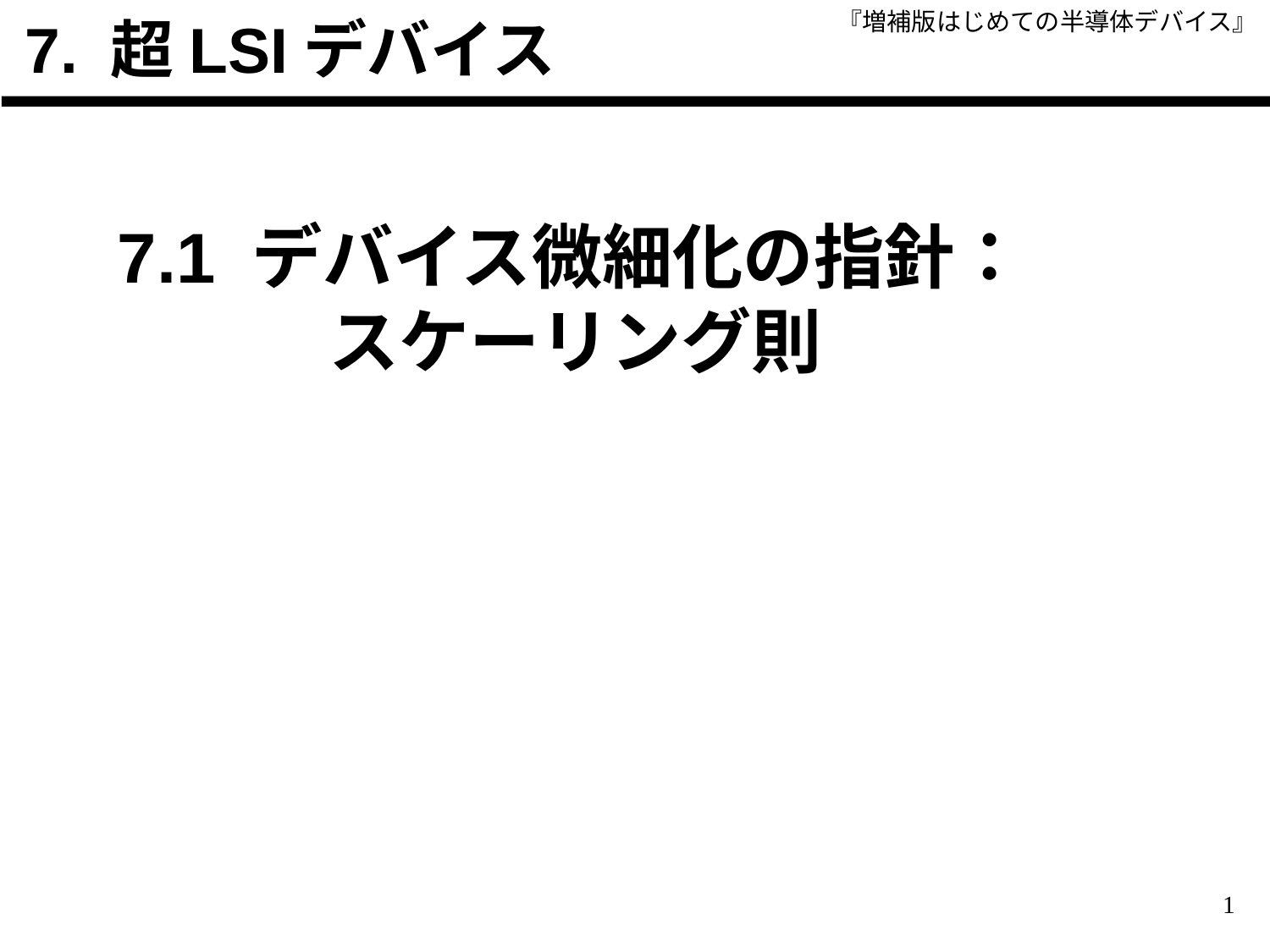

# 7. 超LSIデバイス
7.1 デバイス微細化の指針：
　　　スケーリング則
1